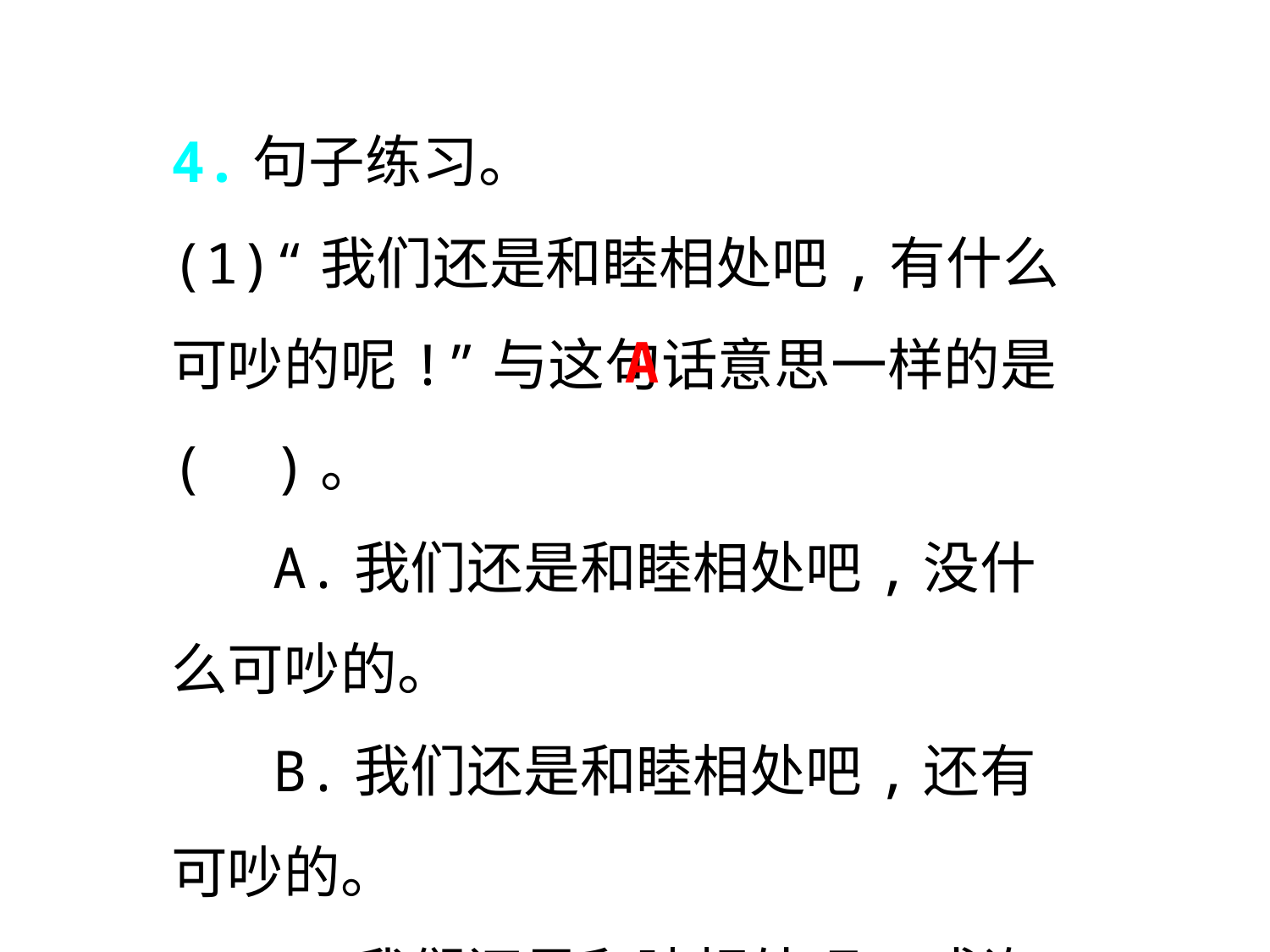

4.句子练习。
(1)“我们还是和睦相处吧,有什么可吵的呢!”与这句话意思一样的是(  )。
   A.我们还是和睦相处吧,没什么可吵的。
   B.我们还是和睦相处吧,还有可吵的。
   C.我们还是和睦相处吧,或许还要吵。
   D.我们还是和睦相处吧,怎么可能不再吵呢?
A